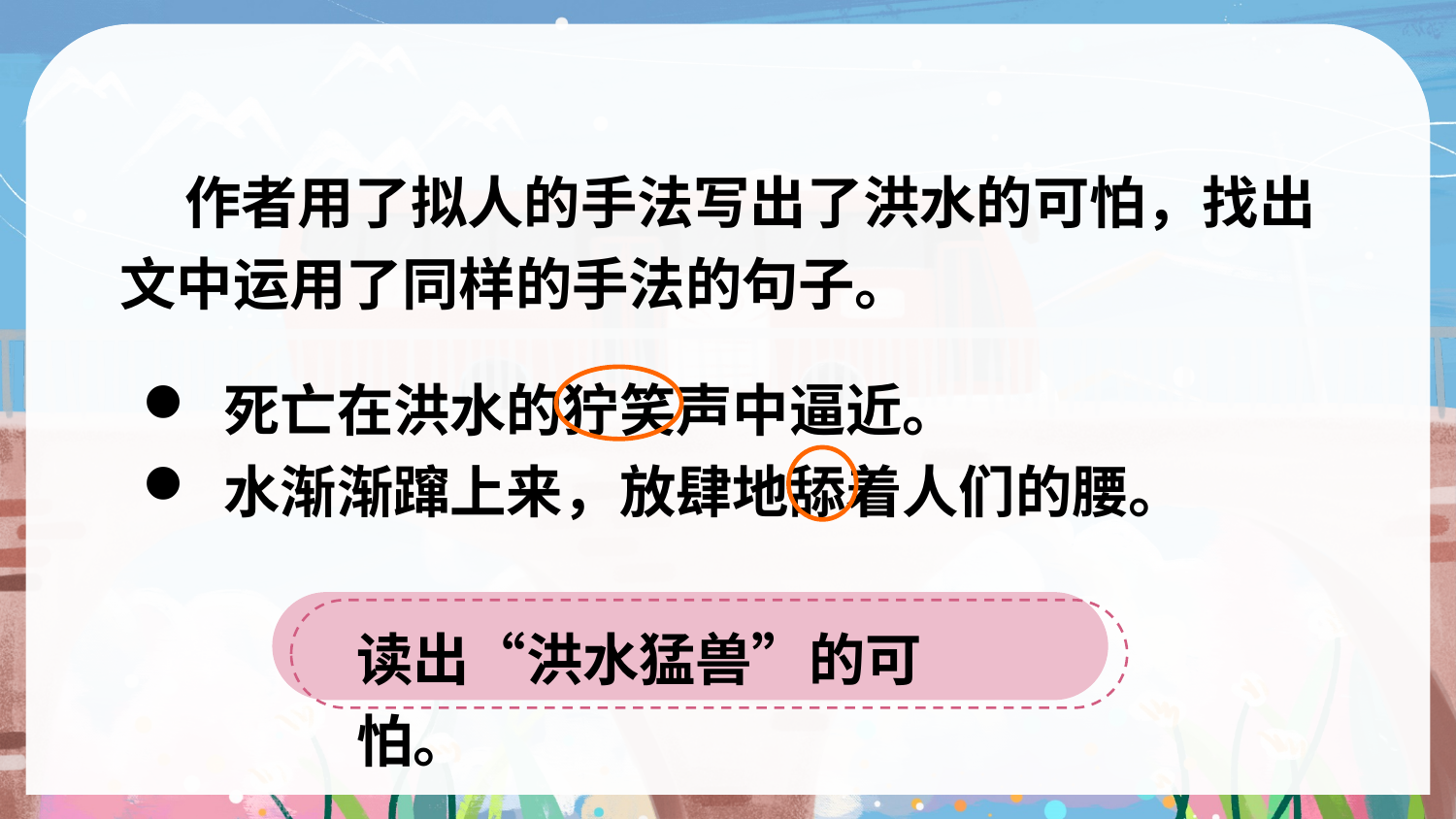

作者用了拟人的手法写出了洪水的可怕，找出文中运用了同样的手法的句子。
死亡在洪水的狞笑声中逼近。
水渐渐蹿上来，放肆地舔着人们的腰。

读出“洪水猛兽”的可怕。